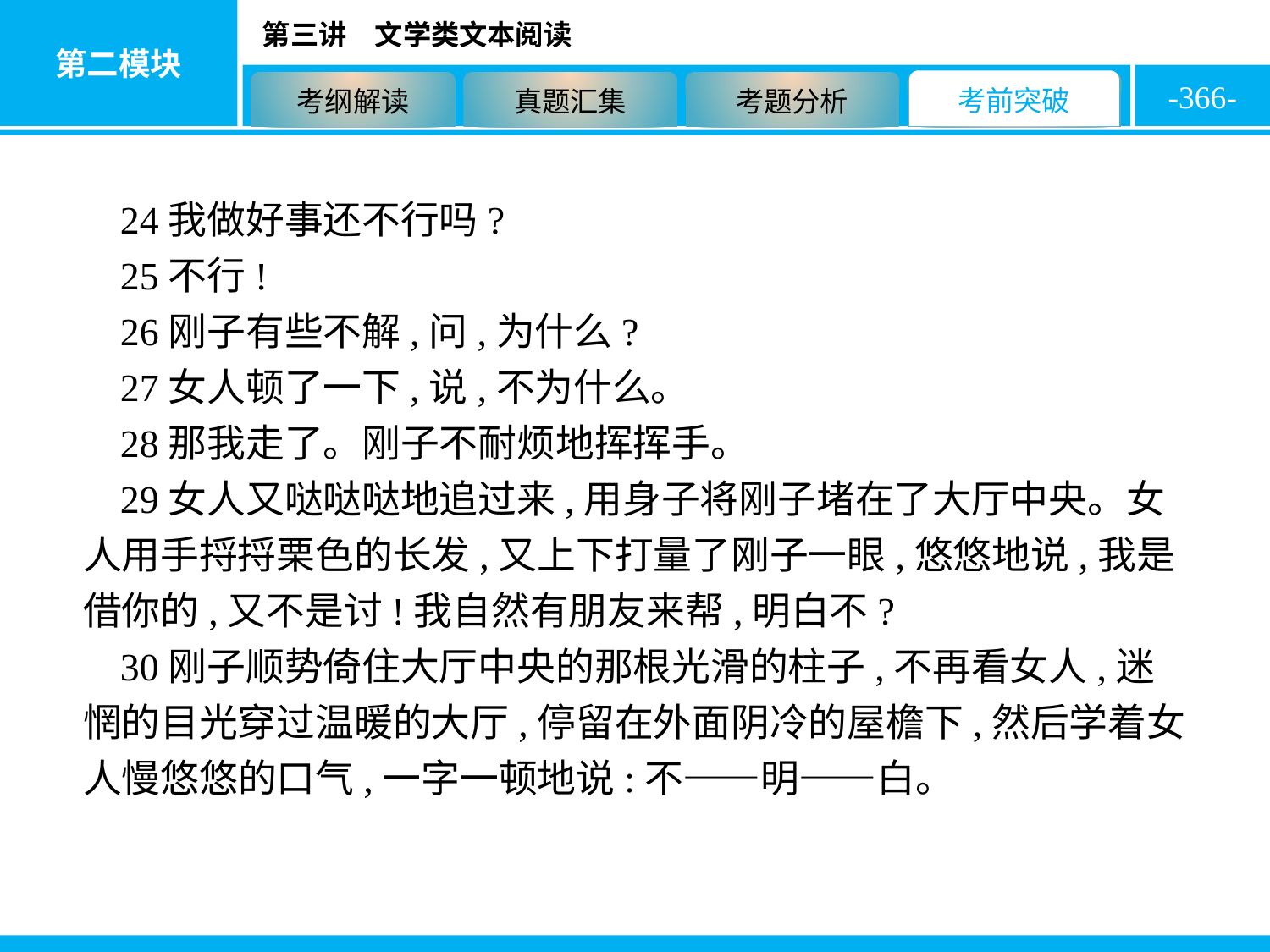

-366-
24我做好事还不行吗?
25不行!
26刚子有些不解,问,为什么?
27女人顿了一下,说,不为什么。
28那我走了。刚子不耐烦地挥挥手。
29女人又哒哒哒地追过来,用身子将刚子堵在了大厅中央。女人用手捋捋栗色的长发,又上下打量了刚子一眼,悠悠地说,我是借你的,又不是讨!我自然有朋友来帮,明白不?
30刚子顺势倚住大厅中央的那根光滑的柱子,不再看女人,迷惘的目光穿过温暖的大厅,停留在外面阴冷的屋檐下,然后学着女人慢悠悠的口气,一字一顿地说:不——明——白。